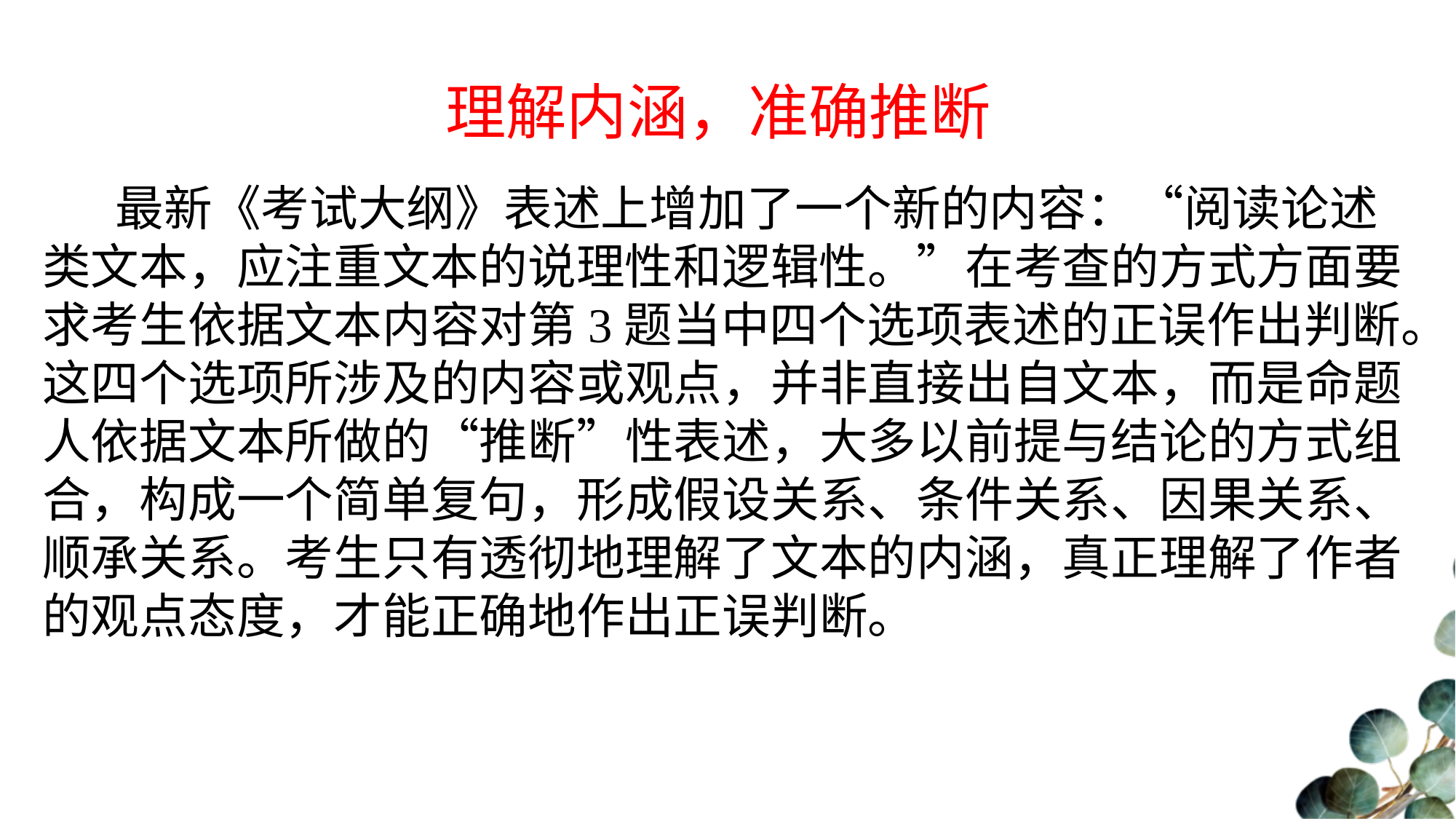

理解内涵，准确推断
最新《考试大纲》表述上增加了一个新的内容：“阅读论述类文本，应注重文本的说理性和逻辑性。”在考查的方式方面要求考生依据文本内容对第3题当中四个选项表述的正误作出判断。这四个选项所涉及的内容或观点，并非直接出自文本，而是命题人依据文本所做的“推断”性表述，大多以前提与结论的方式组合，构成一个简单复句，形成假设关系、条件关系、因果关系、顺承关系。考生只有透彻地理解了文本的内涵，真正理解了作者的观点态度，才能正确地作出正误判断。